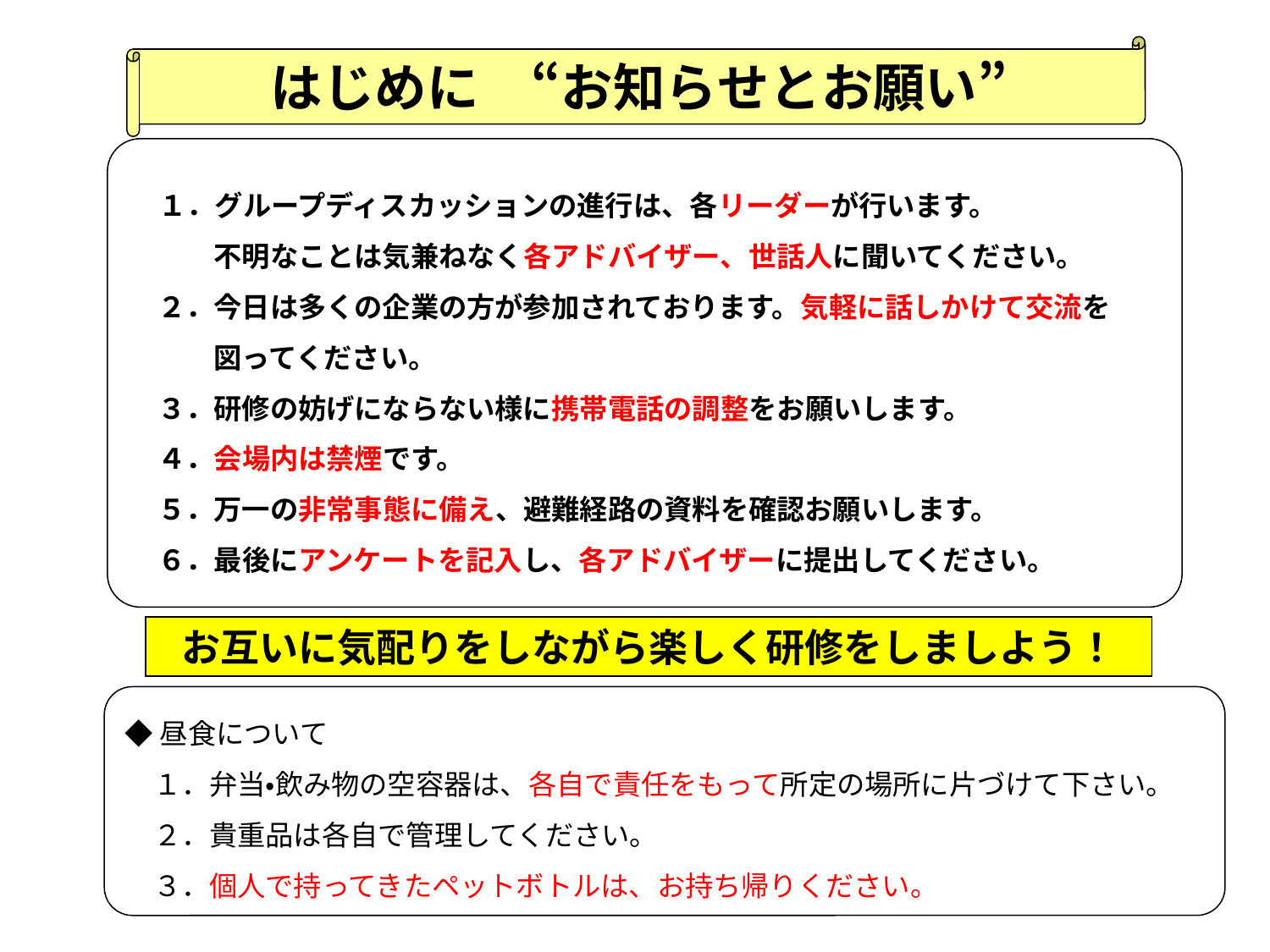

はじめに　“お知らせとお願い”
　１．グループディスカッションの進行は、各リーダーが行います。
　　　不明なことは気兼ねなく各アドバイザー、世話人に聞いてください。
　２．今日は多くの企業の方が参加されております。気軽に話しかけて交流を
　　　図ってください。
　３．研修の妨げにならない様に携帯電話の調整をお願いします。
　４．会場内は禁煙です。
　５．万一の非常事態に備え、避難経路の資料を確認お願いします。
　６．最後にアンケートを記入し、各アドバイザーに提出してください。
お互いに気配りをしながら楽しく研修をしましよう！
◆昼食について
　１．弁当・飲み物の空容器は、各自で責任をもって所定の場所に片づけて下さい。
　２．貴重品は各自で管理してください。
　３．個人で持ってきたペットボトルは、お持ち帰りください。